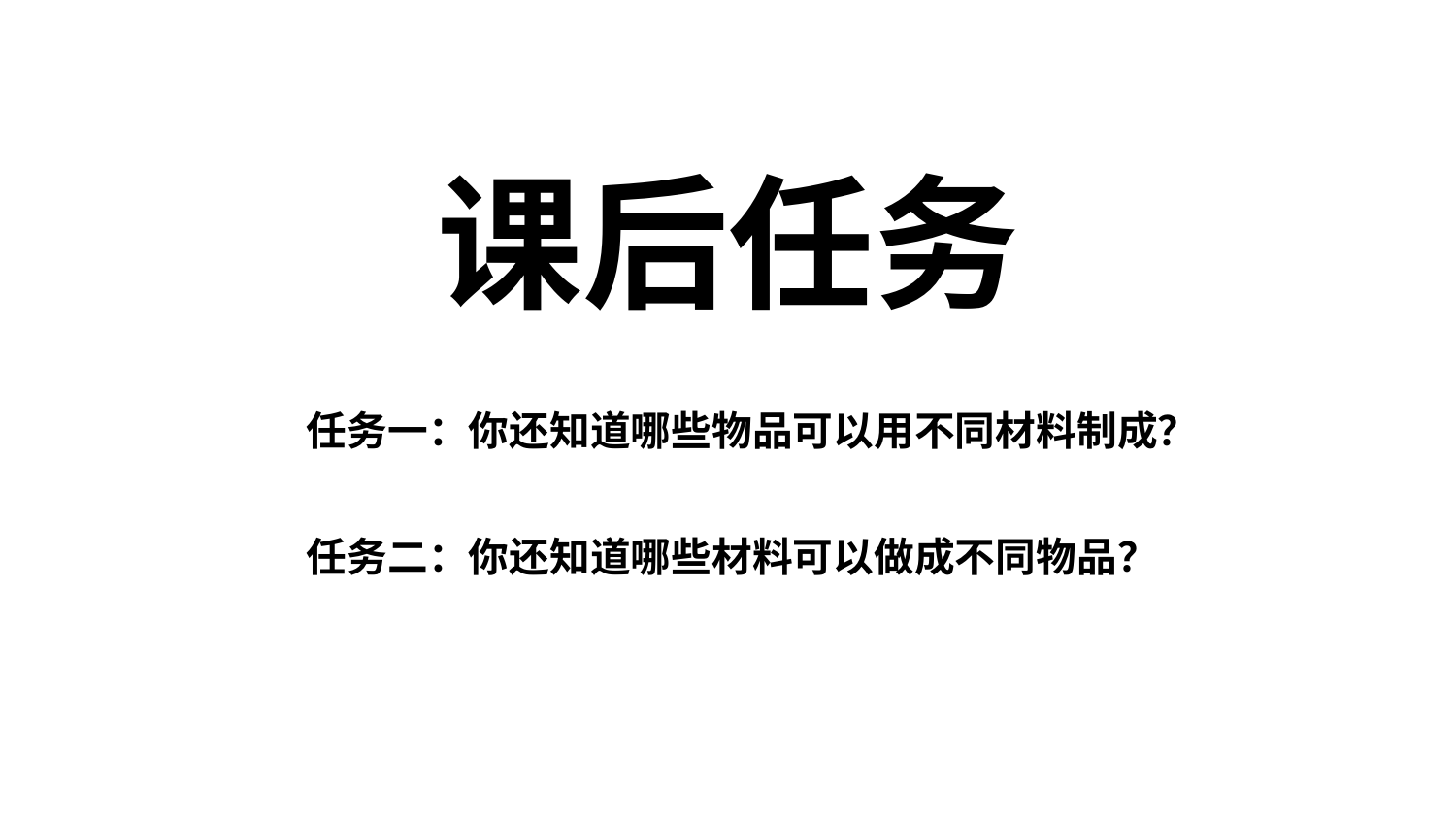

课后任务
任务一：你还知道哪些物品可以用不同材料制成？
任务二：你还知道哪些材料可以做成不同物品？